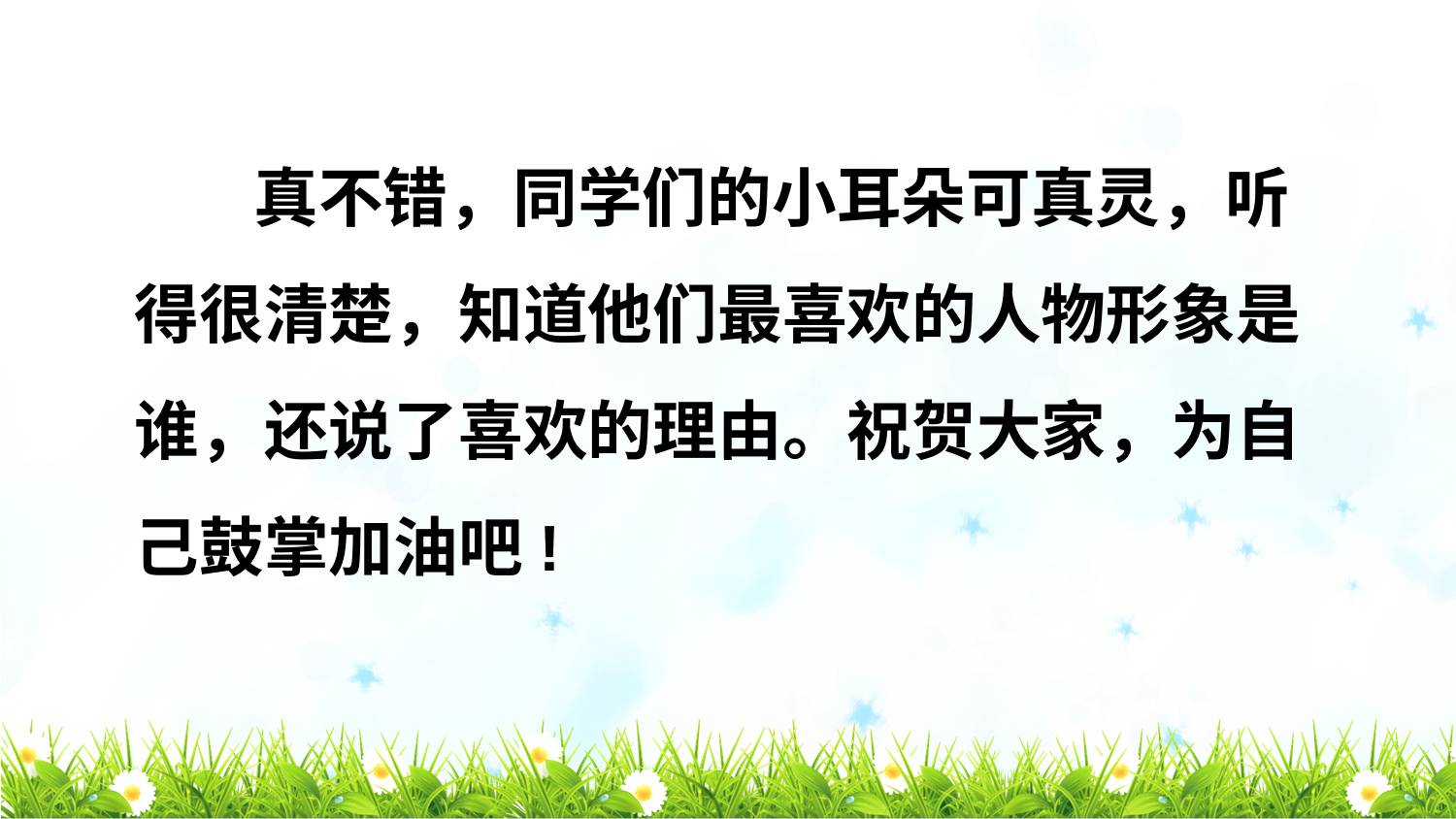

真不错，同学们的小耳朵可真灵，听得很清楚，知道他们最喜欢的人物形象是谁，还说了喜欢的理由。祝贺大家，为自己鼓掌加油吧!